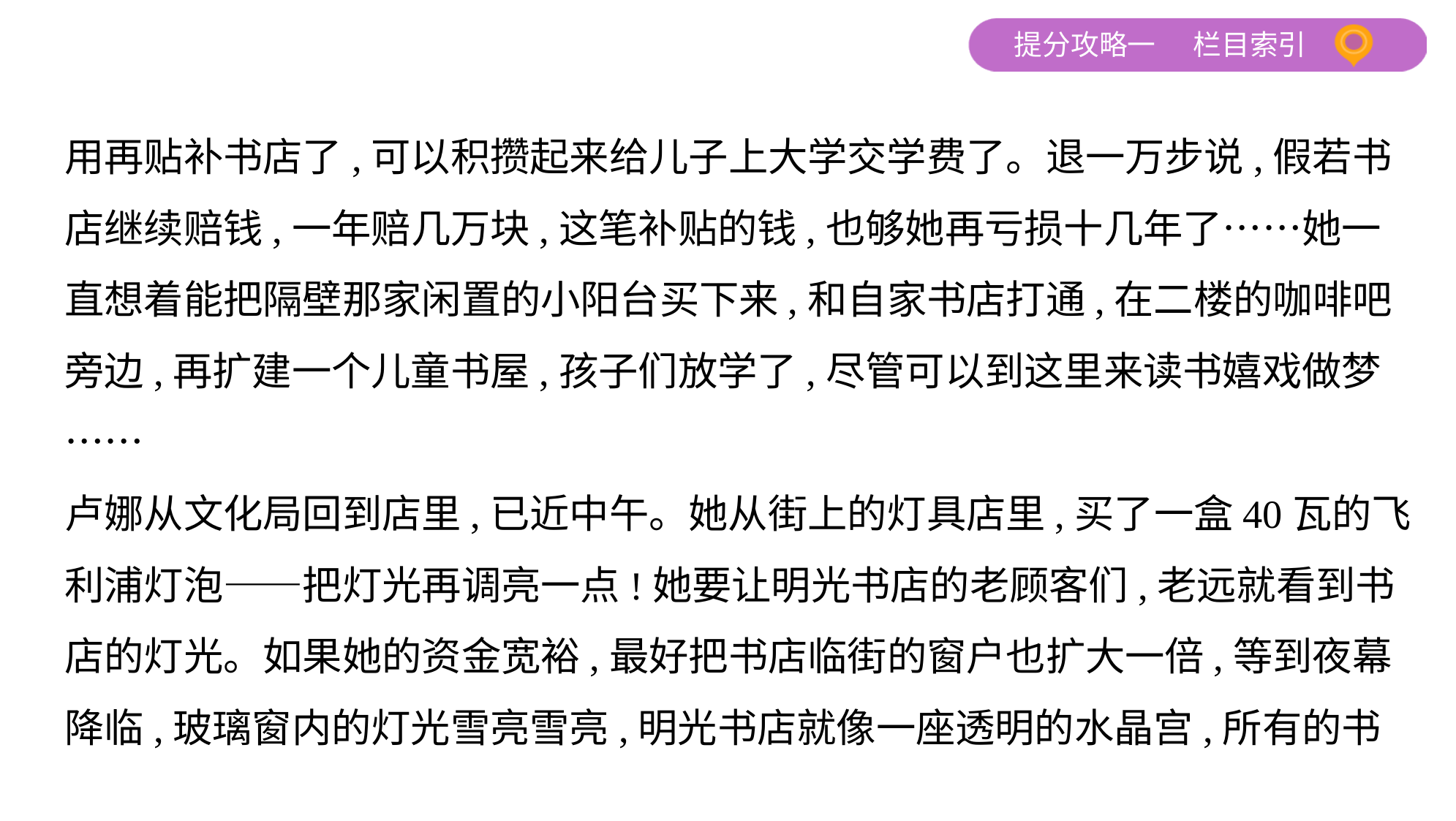

用再贴补书店了,可以积攒起来给儿子上大学交学费了。退一万步说,假若书
店继续赔钱,一年赔几万块,这笔补贴的钱,也够她再亏损十几年了……她一
直想着能把隔壁那家闲置的小阳台买下来,和自家书店打通,在二楼的咖啡吧
旁边,再扩建一个儿童书屋,孩子们放学了,尽管可以到这里来读书嬉戏做梦
……
卢娜从文化局回到店里,已近中午。她从街上的灯具店里,买了一盒40瓦的飞
利浦灯泡——把灯光再调亮一点!她要让明光书店的老顾客们,老远就看到书
店的灯光。如果她的资金宽裕,最好把书店临街的窗户也扩大一倍,等到夜幕
降临,玻璃窗内的灯光雪亮雪亮,明光书店就像一座透明的水晶宫,所有的书